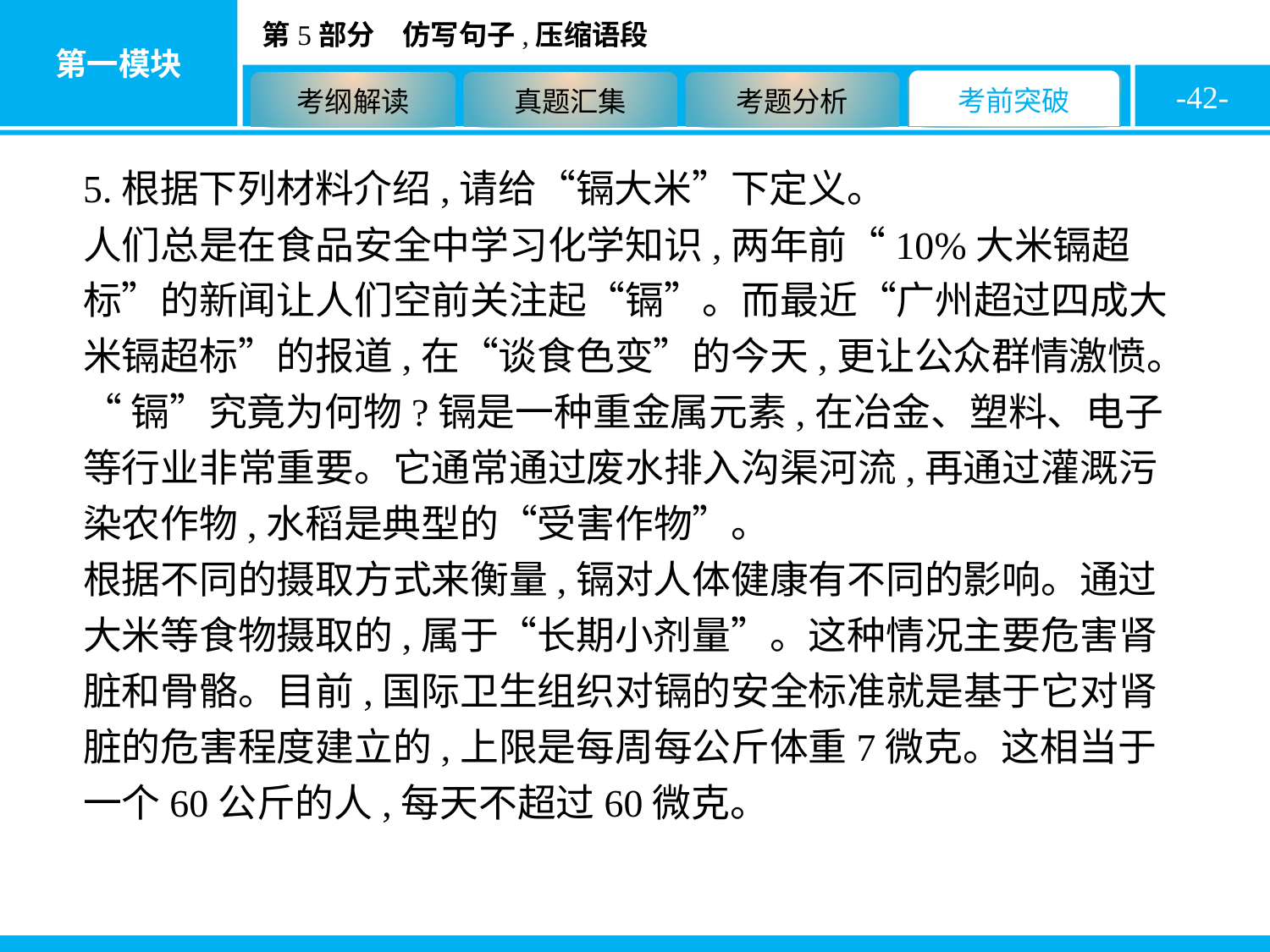

-42-
5.根据下列材料介绍,请给“镉大米”下定义。
人们总是在食品安全中学习化学知识,两年前“10%大米镉超标”的新闻让人们空前关注起“镉”。而最近“广州超过四成大米镉超标”的报道,在“谈食色变”的今天,更让公众群情激愤。
“镉”究竟为何物?镉是一种重金属元素,在冶金、塑料、电子等行业非常重要。它通常通过废水排入沟渠河流,再通过灌溉污染农作物,水稻是典型的“受害作物”。
根据不同的摄取方式来衡量,镉对人体健康有不同的影响。通过大米等食物摄取的,属于“长期小剂量”。这种情况主要危害肾脏和骨骼。目前,国际卫生组织对镉的安全标准就是基于它对肾脏的危害程度建立的,上限是每周每公斤体重7微克。这相当于一个60公斤的人,每天不超过60微克。